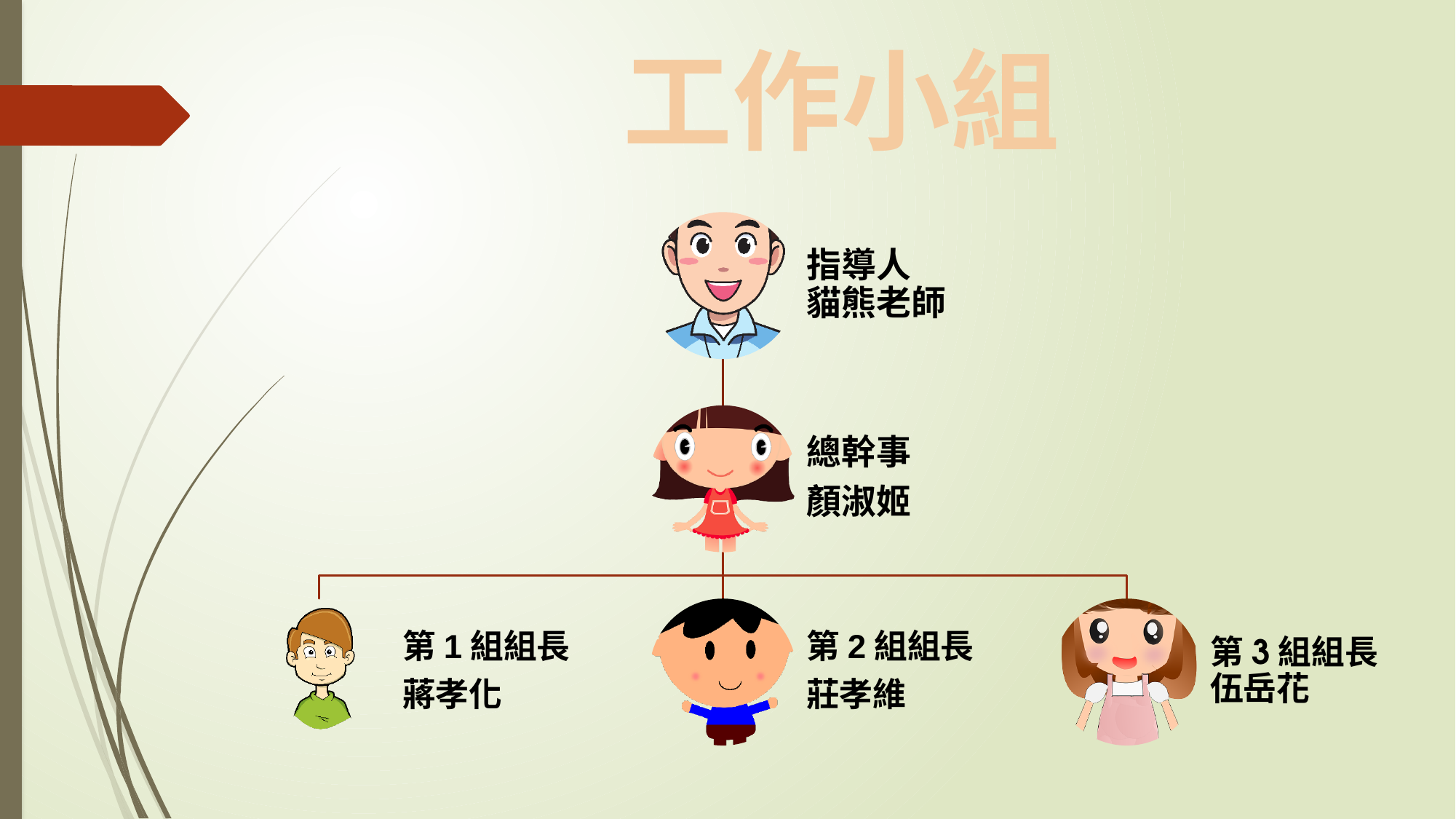

# 工作小組
指導人
貓熊老師
總幹事
顏淑姬
第1組組長
蔣孝化
第2組組長
莊孝維
第3組組長
伍岳花